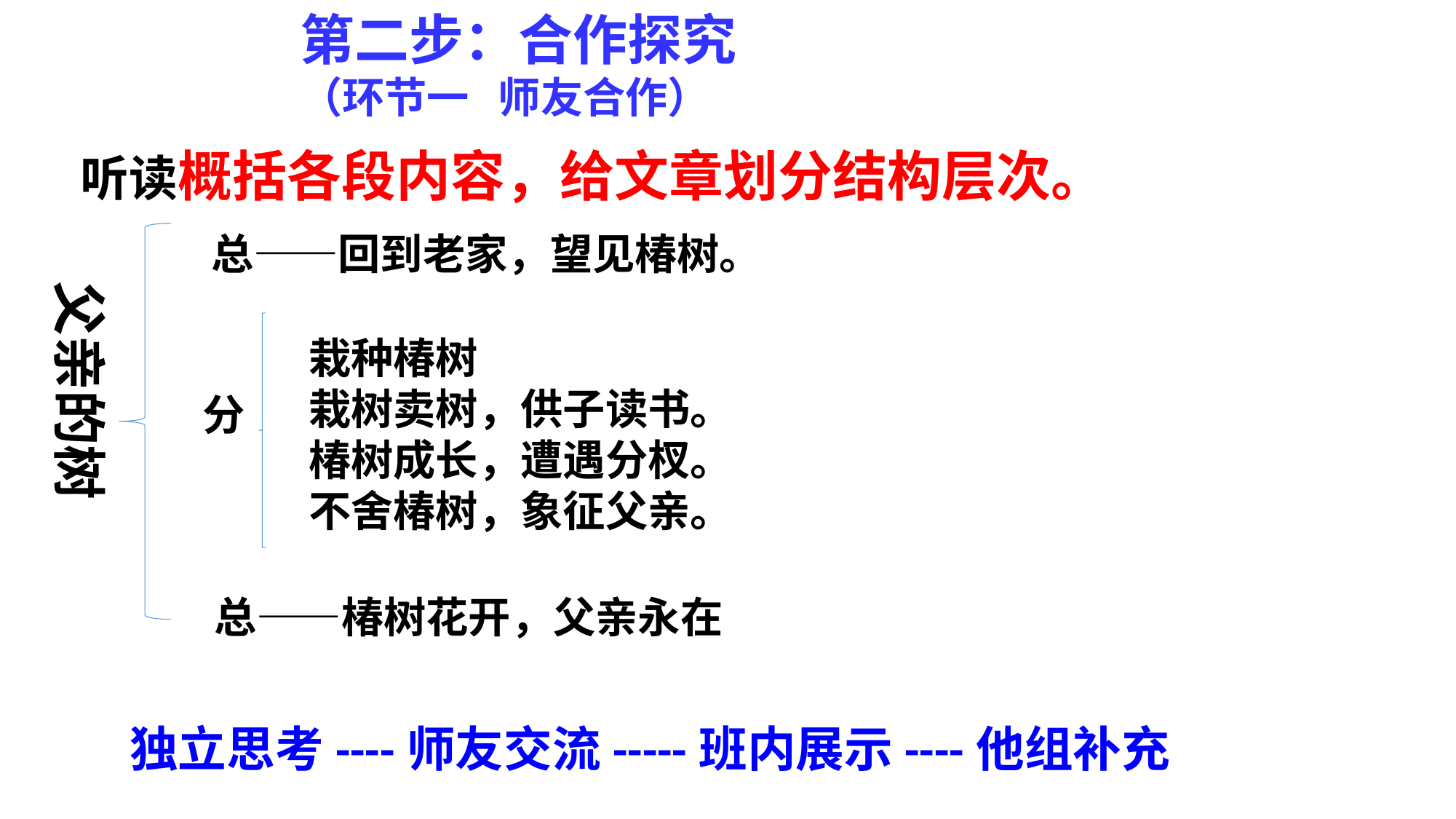

第二步：合作探究
（环节一   师友合作）

    听读概括各段内容，给文章划分结构层次。
总——回到老家，望见椿树。

父亲的树

栽种椿树
栽树卖树，供子读书。
椿树成长，遭遇分杈。
不舍椿树，象征父亲。

分
总——椿树花开，父亲永在
独立思考----师友交流-----班内展示----他组补充